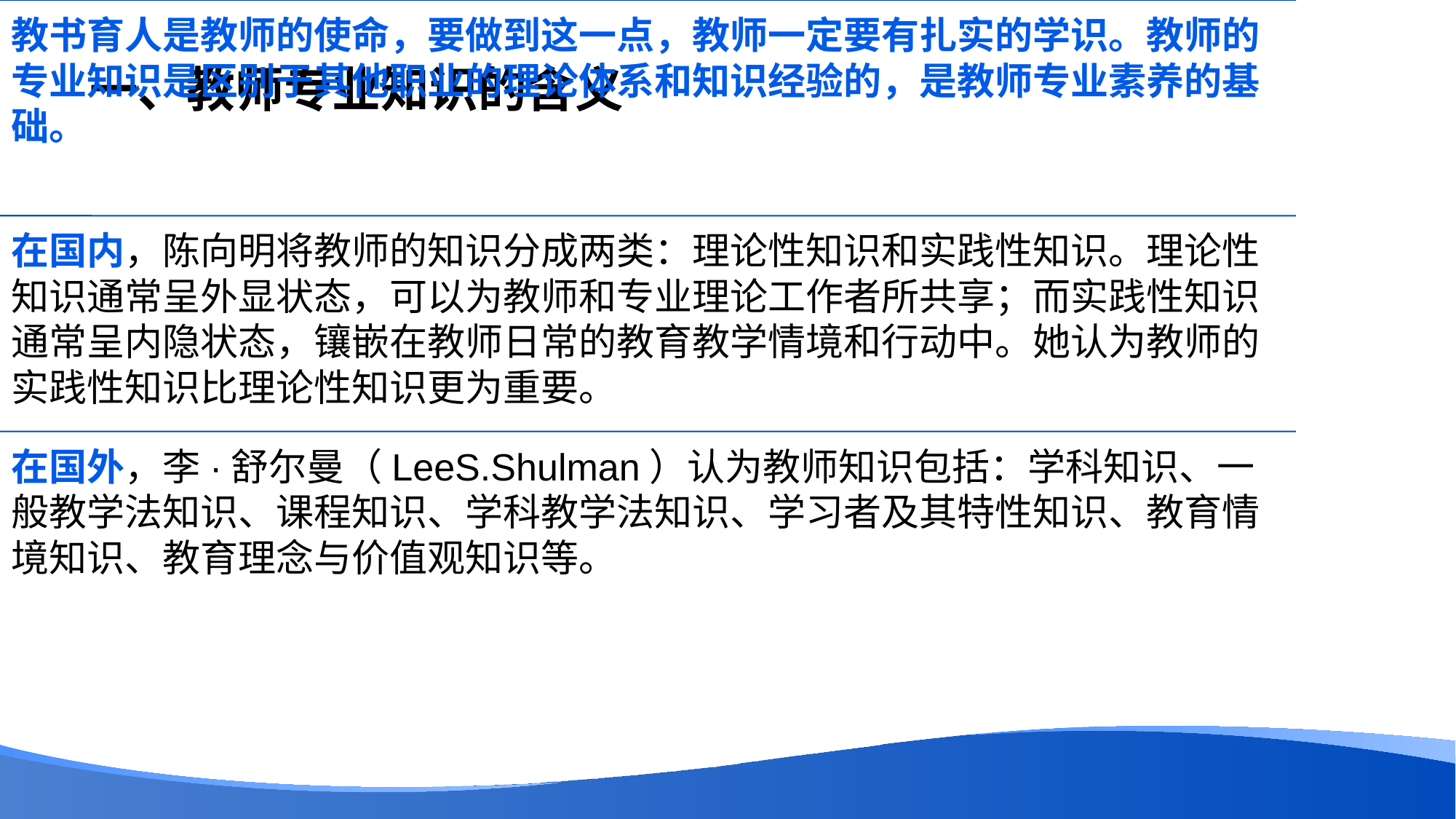

# 一、教师专业知识的含义
教书育人是教师的使命，要做到这一点，教师一定要有扎实的学识。教师的专业知识是区别于其他职业的理论体系和知识经验的，是教师专业素养的基础。
在国内，陈向明将教师的知识分成两类：理论性知识和实践性知识。理论性知识通常呈外显状态，可以为教师和专业理论工作者所共享；而实践性知识通常呈内隐状态，镶嵌在教师日常的教育教学情境和行动中。她认为教师的实践性知识比理论性知识更为重要。
在国外，李·舒尔曼（LeeS.Shulman）认为教师知识包括：学科知识、一般教学法知识、课程知识、学科教学法知识、学习者及其特性知识、教育情境知识、教育理念与价值观知识等。